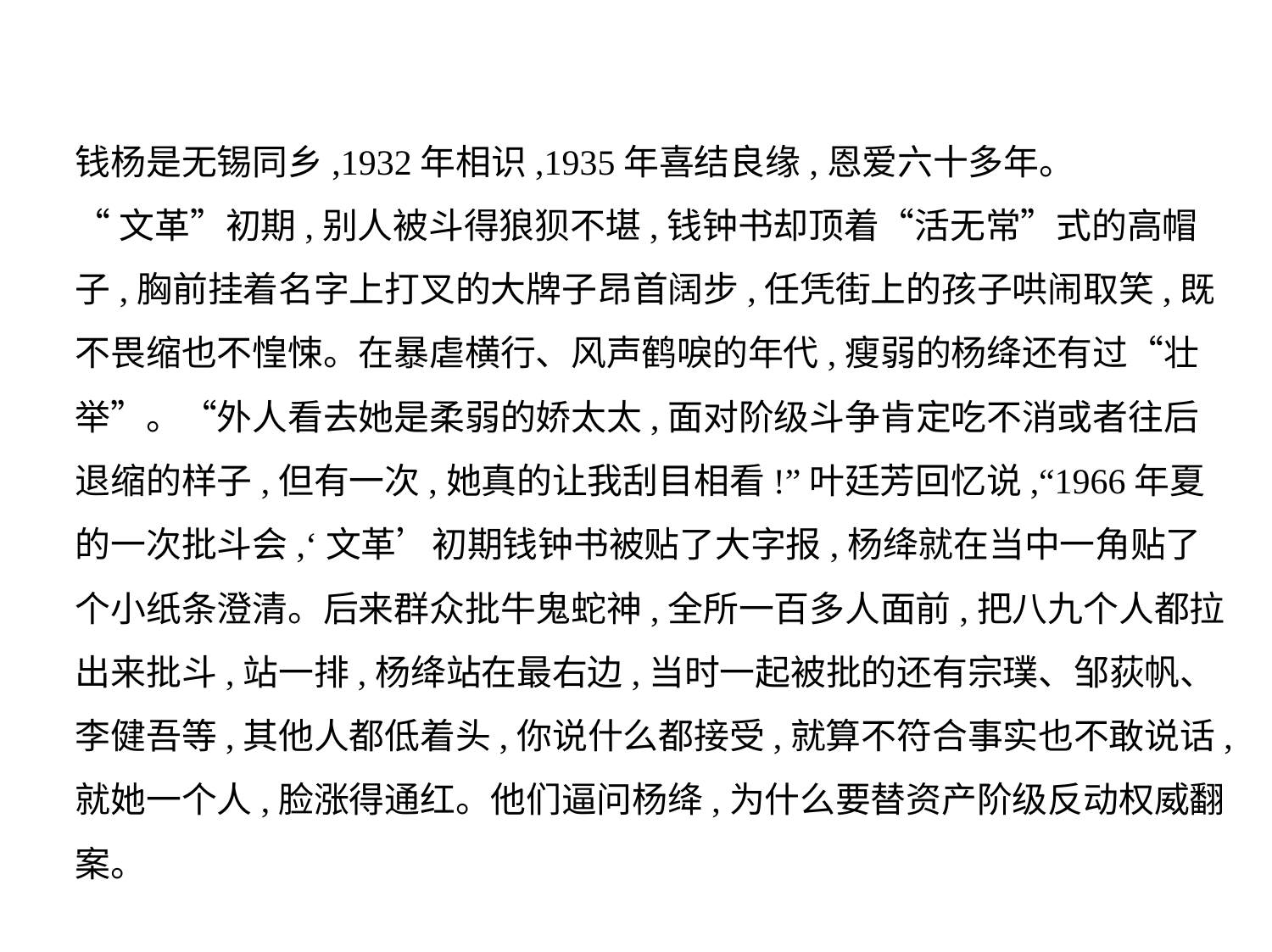

钱杨是无锡同乡,1932年相识,1935年喜结良缘,恩爱六十多年。
“文革”初期,别人被斗得狼狈不堪,钱钟书却顶着“活无常”式的高帽
子,胸前挂着名字上打叉的大牌子昂首阔步,任凭街上的孩子哄闹取笑,既
不畏缩也不惶悚。在暴虐横行、风声鹤唳的年代,瘦弱的杨绛还有过“壮
举”。“外人看去她是柔弱的娇太太,面对阶级斗争肯定吃不消或者往后
退缩的样子,但有一次,她真的让我刮目相看!”叶廷芳回忆说,“1966年夏
的一次批斗会,‘文革’初期钱钟书被贴了大字报,杨绛就在当中一角贴了
个小纸条澄清。后来群众批牛鬼蛇神,全所一百多人面前,把八九个人都拉
出来批斗,站一排,杨绛站在最右边,当时一起被批的还有宗璞、邹荻帆、
李健吾等,其他人都低着头,你说什么都接受,就算不符合事实也不敢说话,
就她一个人,脸涨得通红。他们逼问杨绛,为什么要替资产阶级反动权威翻
案。